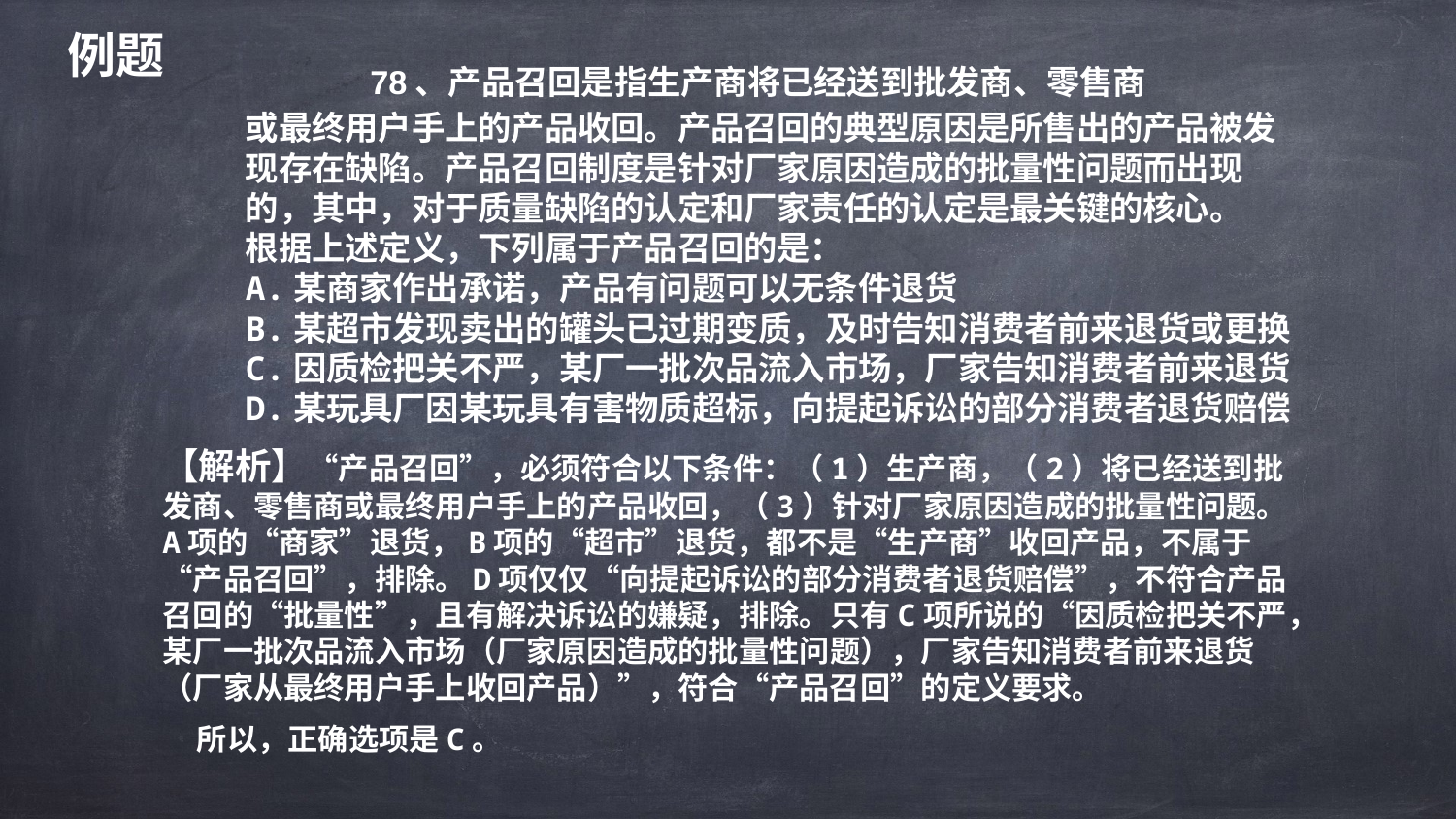

例题
78、产品召回是指生产商将已经送到批发商、零售商
或最终用户手上的产品收回。产品召回的典型原因是所售出的产品被发
现存在缺陷。产品召回制度是针对厂家原因造成的批量性问题而出现
的，其中，对于质量缺陷的认定和厂家责任的认定是最关键的核心。
根据上述定义，下列属于产品召回的是：
A.某商家作出承诺，产品有问题可以无条件退货
B.某超市发现卖出的罐头已过期变质，及时告知消费者前来退货或更换
C.因质检把关不严，某厂一批次品流入市场，厂家告知消费者前来退货
D.某玩具厂因某玩具有害物质超标，向提起诉讼的部分消费者退货赔偿
【解析】“产品召回”，必须符合以下条件：（1）生产商，（2）将已经送到批发商、零售商或最终用户手上的产品收回，（3）针对厂家原因造成的批量性问题。A项的“商家”退货，B项的“超市”退货，都不是“生产商”收回产品，不属于“产品召回”，排除。D项仅仅“向提起诉讼的部分消费者退货赔偿”，不符合产品召回的“批量性”，且有解决诉讼的嫌疑，排除。只有C项所说的“因质检把关不严，某厂一批次品流入市场（厂家原因造成的批量性问题），厂家告知消费者前来退货（厂家从最终用户手上收回产品）”，符合“产品召回”的定义要求。
    所以，正确选项是C。